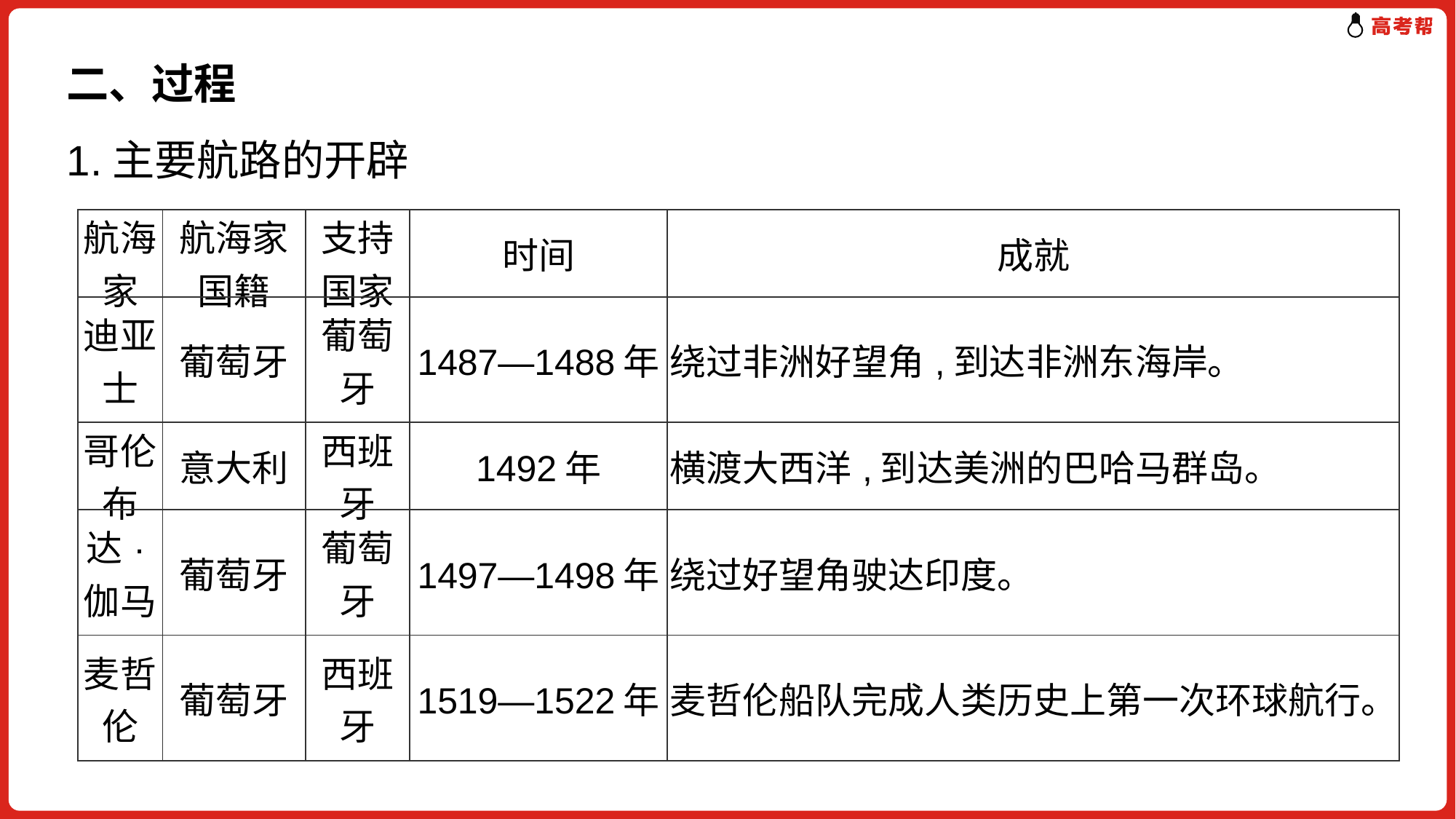

二、过程
1.主要航路的开辟
| 航海家 | 航海家国籍 | 支持国家 | 时间 | 成就 |
| --- | --- | --- | --- | --- |
| 迪亚士 | 葡萄牙 | 葡萄牙 | 1487—1488年 | 绕过非洲好望角,到达非洲东海岸。 |
| 哥伦布 | 意大利 | 西班牙 | 1492年 | 横渡大西洋,到达美洲的巴哈马群岛。 |
| 达·伽马 | 葡萄牙 | 葡萄牙 | 1497—1498年 | 绕过好望角驶达印度。 |
| 麦哲伦 | 葡萄牙 | 西班牙 | 1519—1522年 | 麦哲伦船队完成人类历史上第一次环球航行。 |